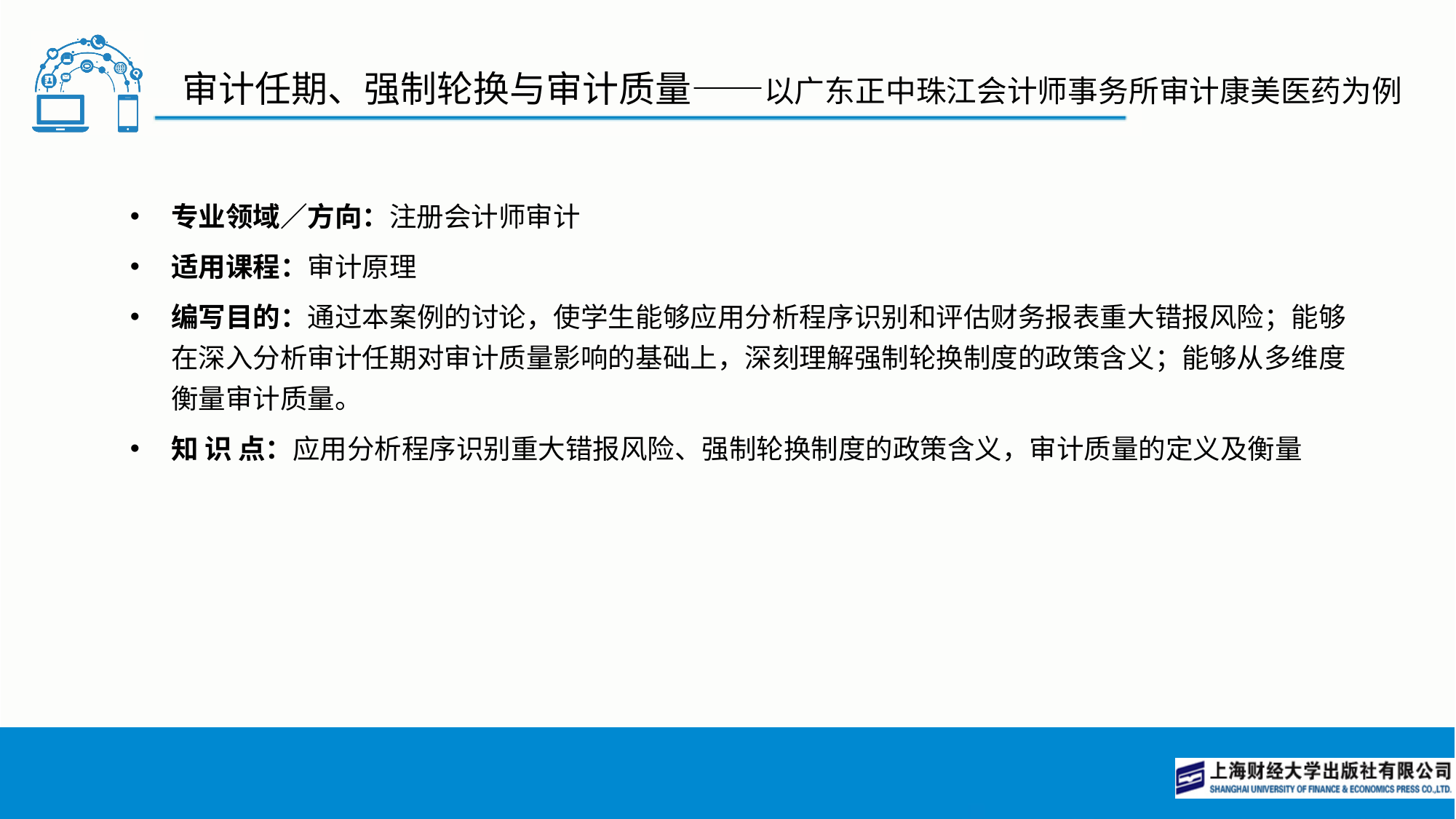

# 审计任期、强制轮换与审计质量——以广东正中珠江会计师事务所审计康美医药为例
专业领域／方向：注册会计师审计
适用课程：审计原理
编写目的：通过本案例的讨论，使学生能够应用分析程序识别和评估财务报表重大错报风险；能够在深入分析审计任期对审计质量影响的基础上，深刻理解强制轮换制度的政策含义；能够从多维度衡量审计质量。
知 识 点：应用分析程序识别重大错报风险、强制轮换制度的政策含义，审计质量的定义及衡量